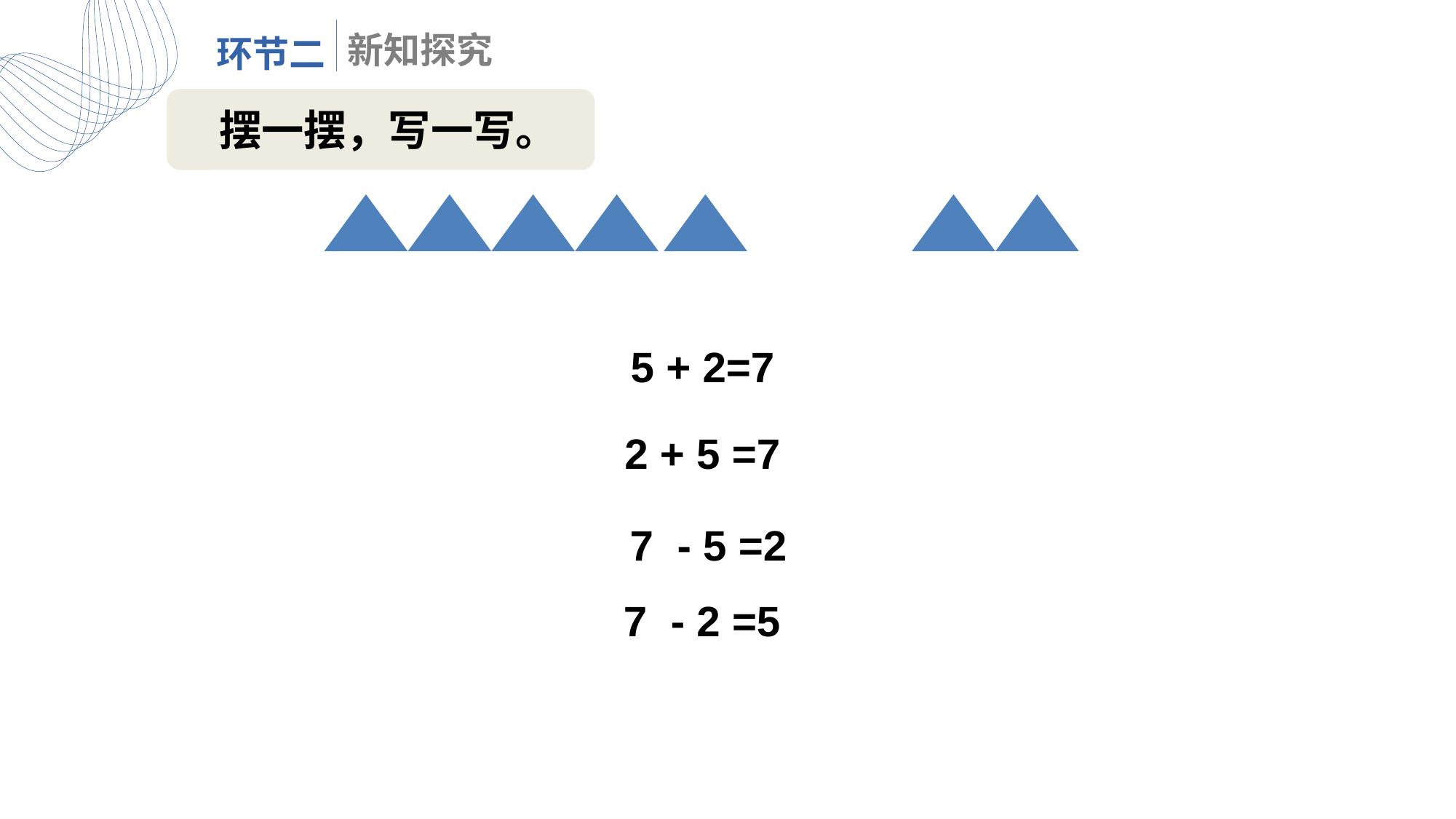

摆一摆，写一写。

5 + 2=7
2 + 5 =7
7  - 5 =2
7  - 2 =5